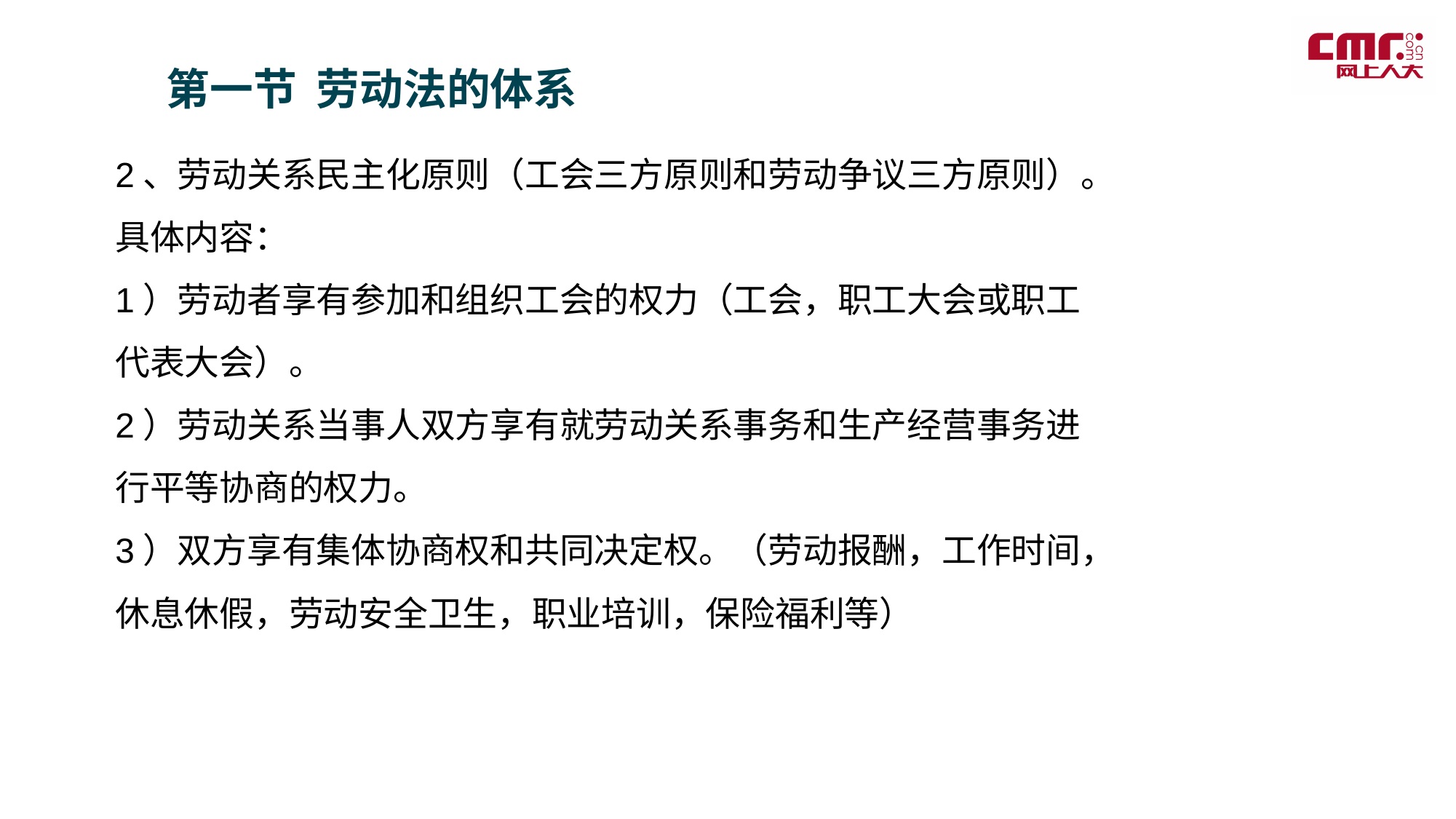

第一节  劳动法的体系
2、劳动关系民主化原则（工会三方原则和劳动争议三方原则）。
具体内容：
1）劳动者享有参加和组织工会的权力（工会，职工大会或职工代表大会）。
2）劳动关系当事人双方享有就劳动关系事务和生产经营事务进行平等协商的权力。
3）双方享有集体协商权和共同决定权。（劳动报酬，工作时间，休息休假，劳动安全卫生，职业培训，保险福利等）